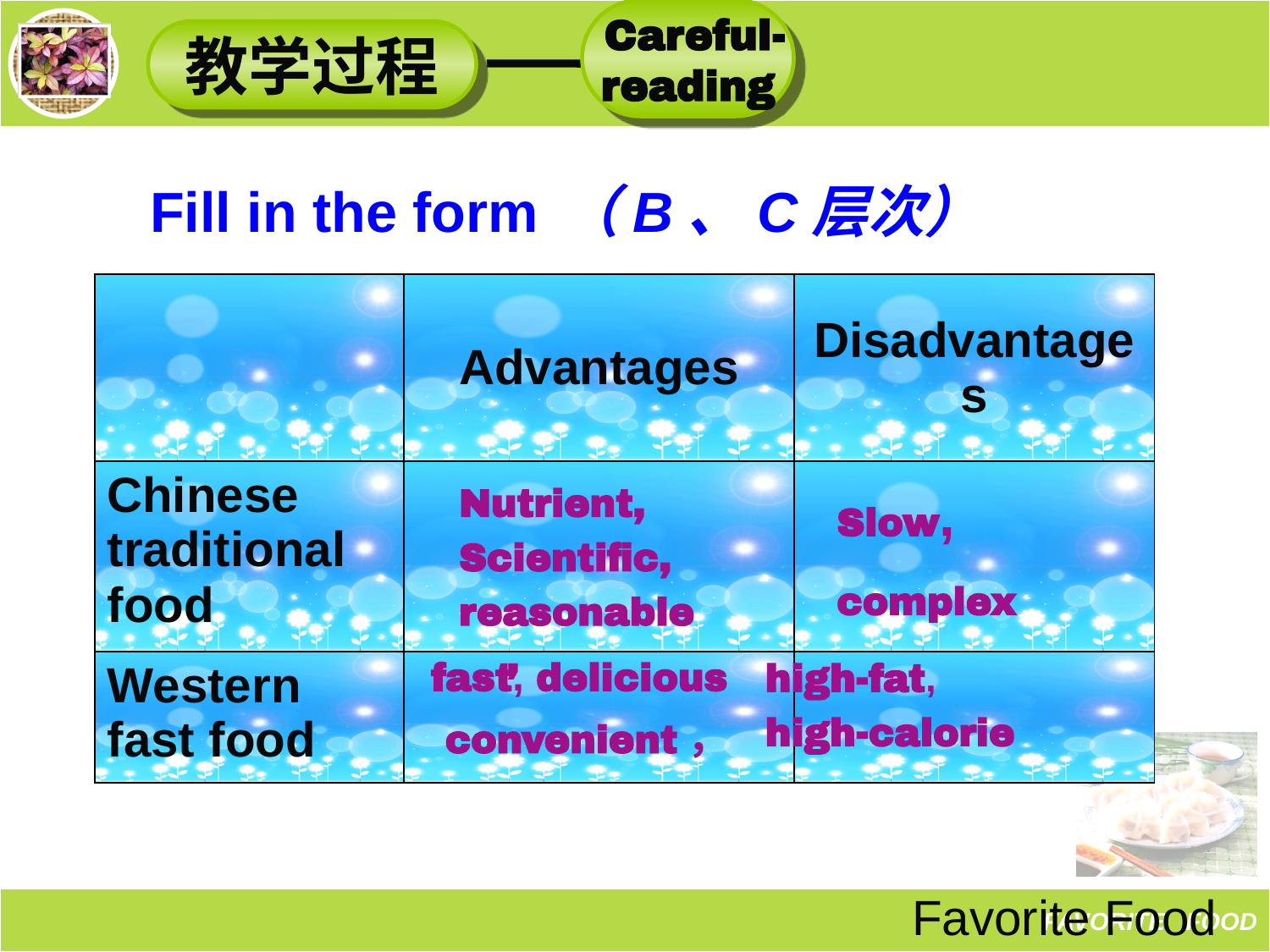

Careful-
reading
教学过程

Fill in the form （B、C层次）
|  | Advantages | Disadvantages |
| --- | --- | --- |
| Chinese traditional food |  |  |
| Western fast food |  |  |
Nutrient,
Scientific,
reasonable,

Slow,
complex
fast, delicious
convenient，

high-fat,
high-calorie
Favorite Food
FAVORITE   FOOD